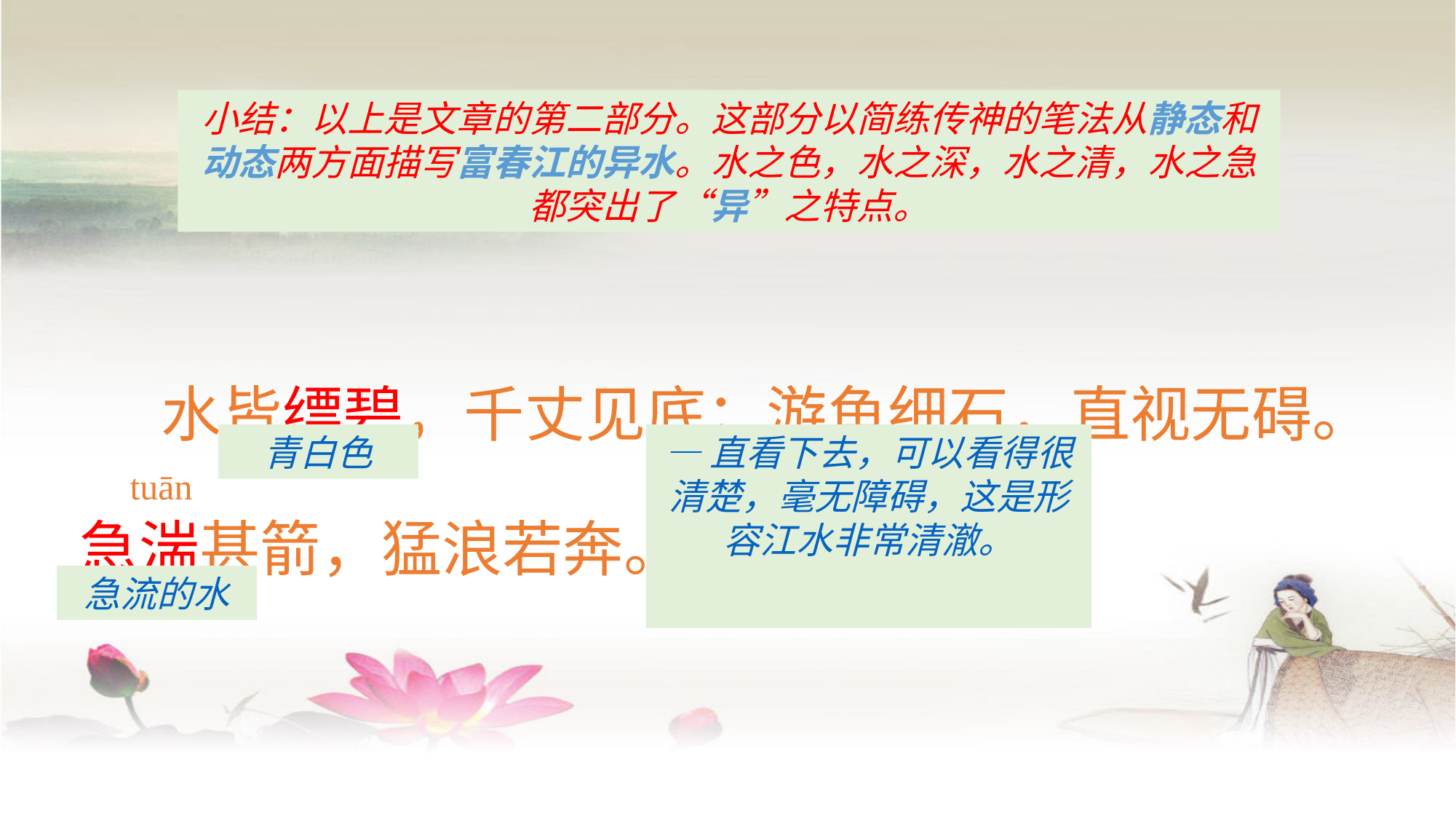

小结：以上是文章的第二部分。这部分以简练传神的笔法从静态和动态两方面描写富春江的异水。水之色，水之深，水之清，水之急都突出了“异”之特点。
     水皆缥碧，千丈见底；游鱼细石，直视无碍。急湍甚箭，猛浪若奔。

青白色
—直看下去，可以看得很清楚，毫无障碍，这是形容江水非常清澈。

tuān
急流的水